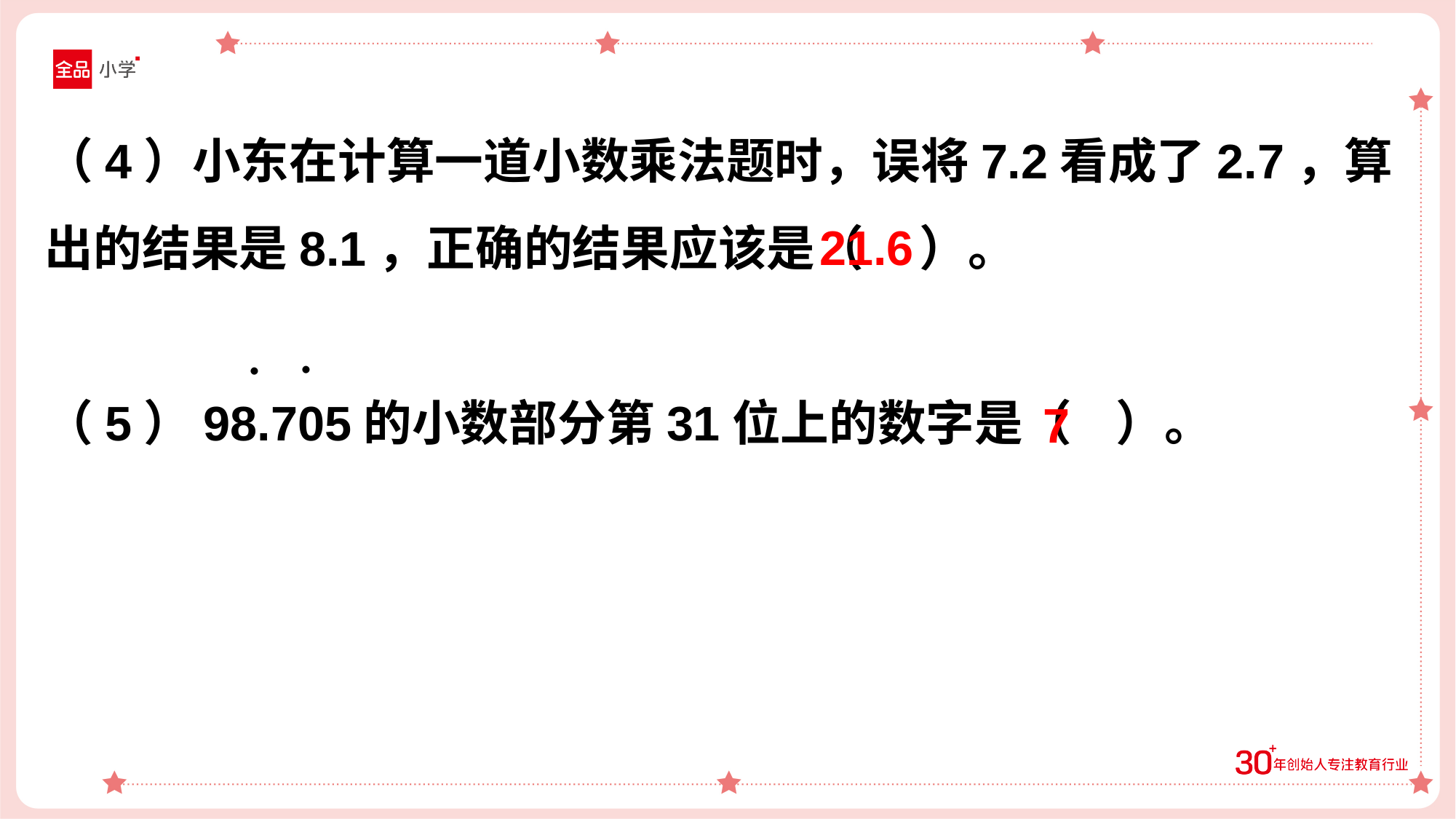

（4）小东在计算一道小数乘法题时，误将7.2看成了2.7，算出的结果是8.1，正确的结果应该是（     ）。

（5）98.705的小数部分第31位上的数字是（    ）。
21.6
.
.
7